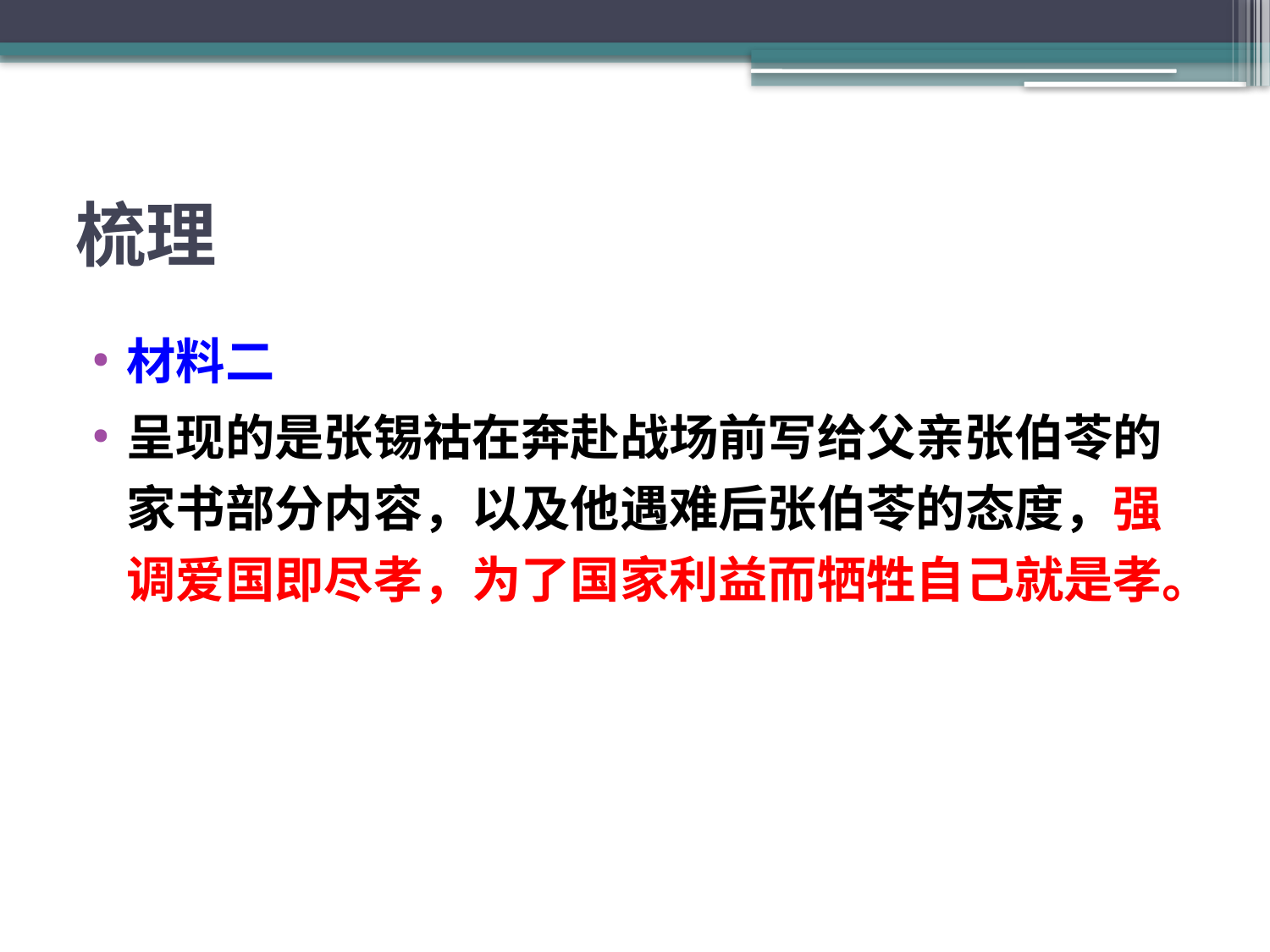

# 梳理
材料二
呈现的是张锡祜在奔赴战场前写给父亲张伯苓的家书部分内容，以及他遇难后张伯苓的态度，强调爱国即尽孝，为了国家利益而牺牲自己就是孝。